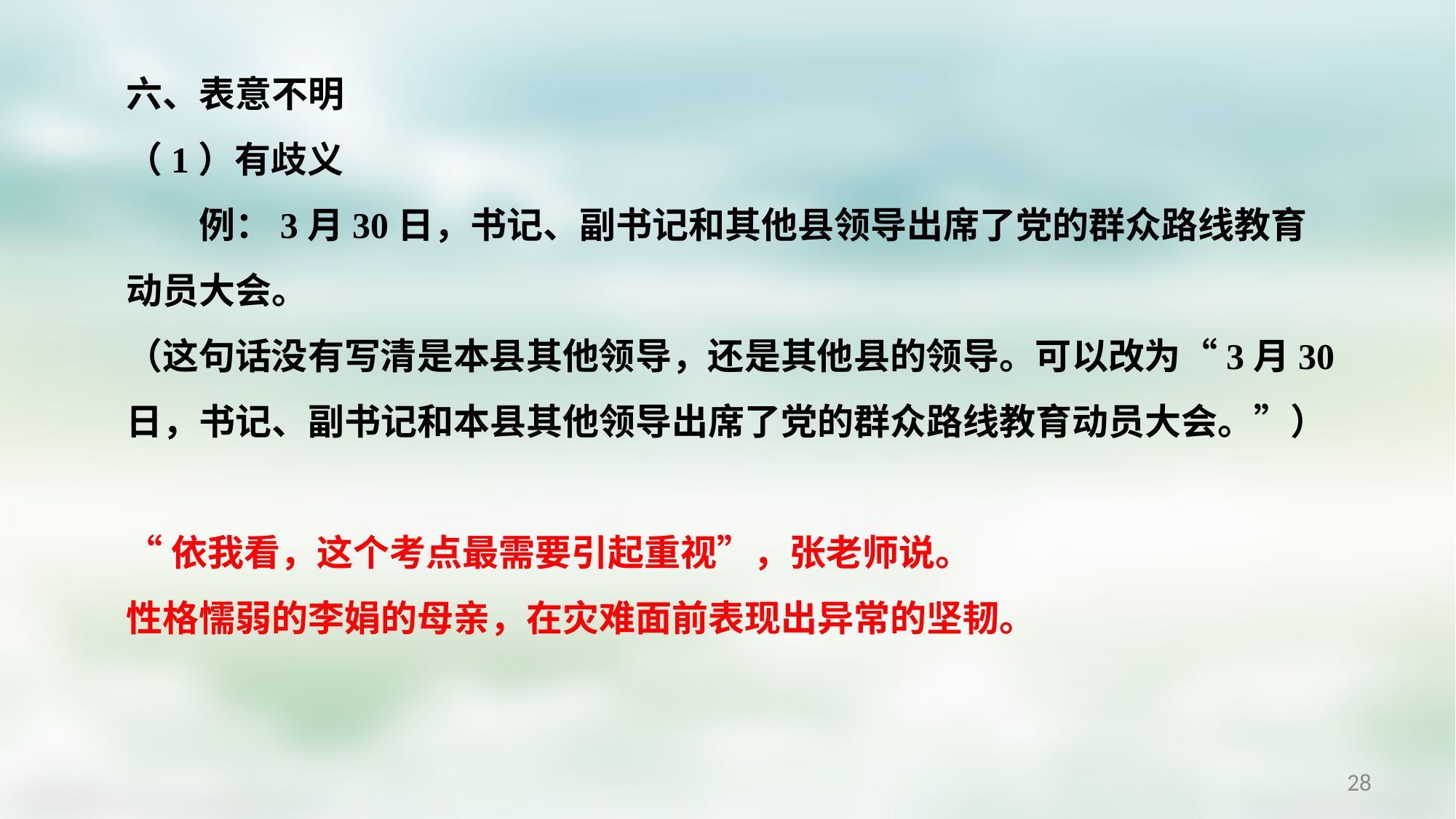

六、表意不明
（1）有歧义
　　例：3月30日，书记、副书记和其他县领导出席了党的群众路线教育动员大会。
（这句话没有写清是本县其他领导，还是其他县的领导。可以改为“3月30日，书记、副书记和本县其他领导出席了党的群众路线教育动员大会。”）

“依我看，这个考点最需要引起重视”，张老师说。
性格懦弱的李娟的母亲，在灾难面前表现出异常的坚韧。

28